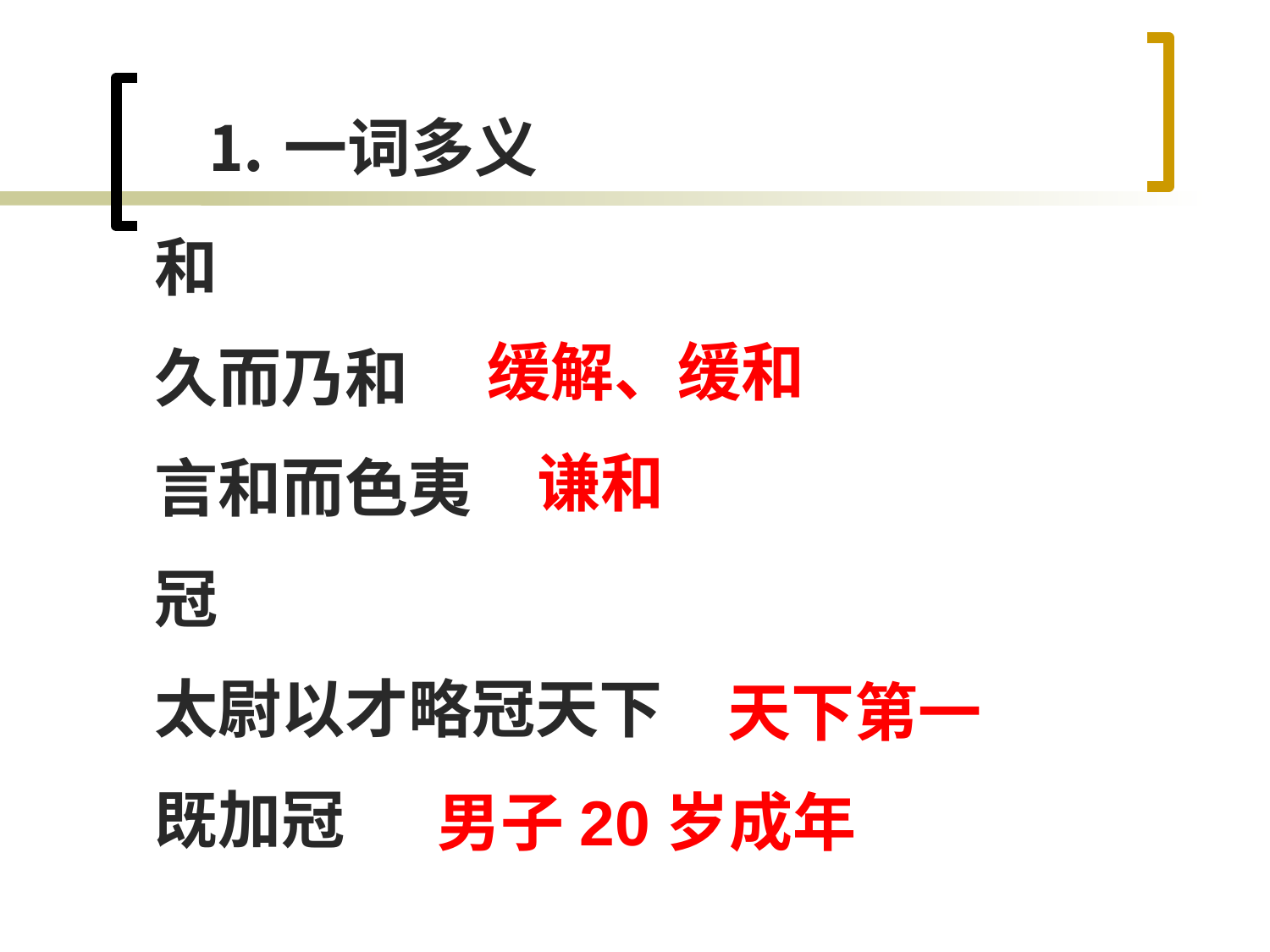

⒈一词多义
和
久而乃和
言和而色夷
冠
太尉以才略冠天下
既加冠
缓解、缓和
谦和
天下第一
男子20岁成年